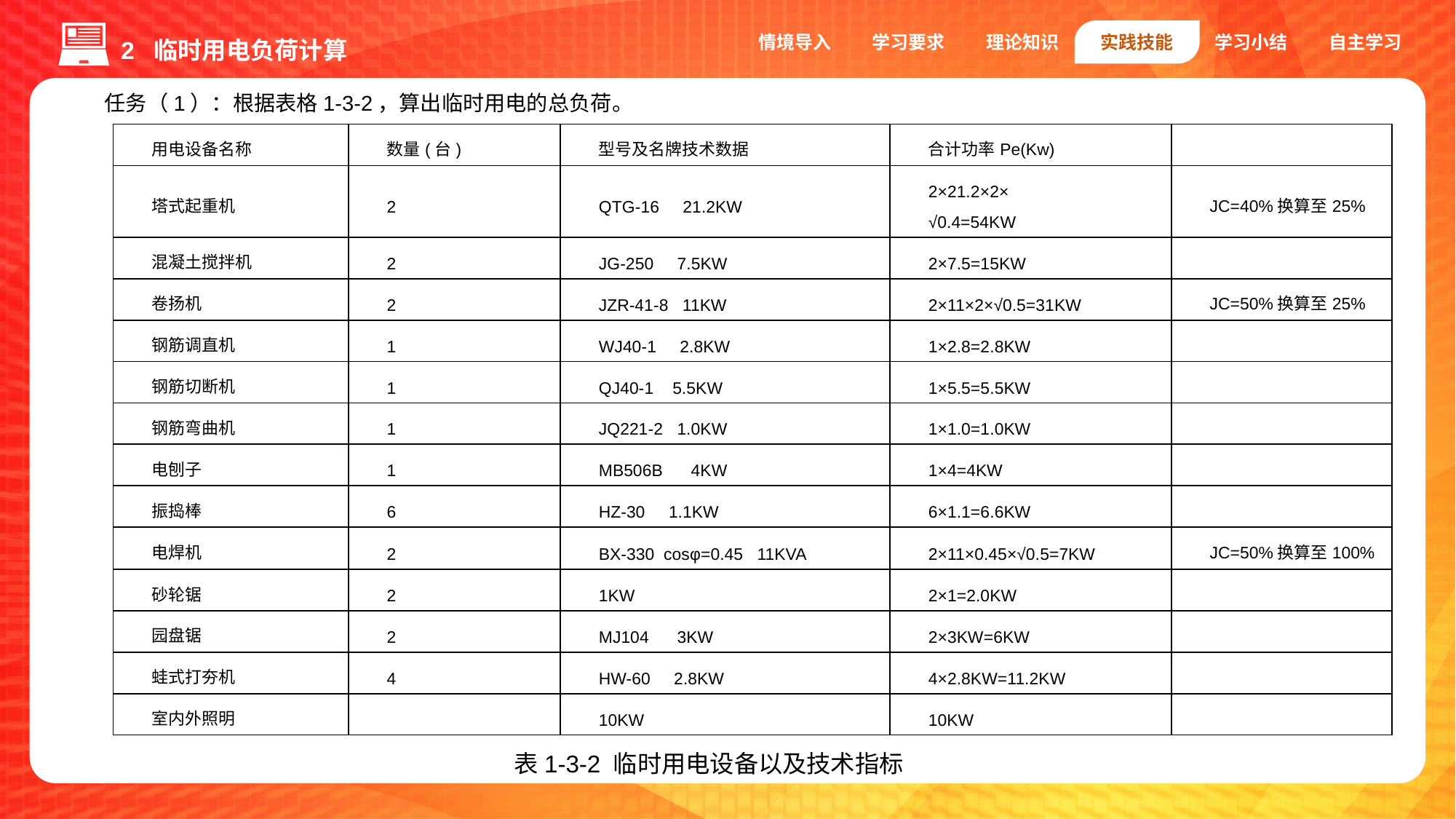

2  临时用电负荷计算
情境导入
学习要求
理论知识
实践技能
学习小结
自主学习

任务（1）：根据表格1-3-2，算出临时用电的总负荷。
| 用电设备名称 | 数量(台) | 型号及名牌技术数据 | 合计功率Pe(Kw) |  |
| --- | --- | --- | --- | --- |
| 塔式起重机 | 2 | QTG-16 21.2KW | 2×21.2×2× √0.4=54KW | JC=40%换算至25% |
| 混凝土搅拌机 | 2 | JG-250 7.5KW | 2×7.5=15KW |  |
| 卷扬机 | 2 | JZR-41-8 11KW | 2×11×2×√0.5=31KW | JC=50%换算至25% |
| 钢筋调直机 | 1 | WJ40-1 2.8KW | 1×2.8=2.8KW |  |
| 钢筋切断机 | 1 | QJ40-1 5.5KW | 1×5.5=5.5KW |  |
| 钢筋弯曲机 | 1 | JQ221-2 1.0KW | 1×1.0=1.0KW |  |
| 电刨子 | 1 | MB506B 4KW | 1×4=4KW |  |
| 振捣棒 | 6 | HZ-30 1.1KW | 6×1.1=6.6KW |  |
| 电焊机 | 2 | BX-330 cosφ=0.45 11KVA | 2×11×0.45×√0.5=7KW | JC=50%换算至100% |
| 砂轮锯 | 2 | 1KW | 2×1=2.0KW |  |
| 园盘锯 | 2 | MJ104 3KW | 2×3KW=6KW |  |
| 蛙式打夯机 | 4 | HW-60 2.8KW | 4×2.8KW=11.2KW |  |
| 室内外照明 |  | 10KW | 10KW |  |
表1-3-2 临时用电设备以及技术指标